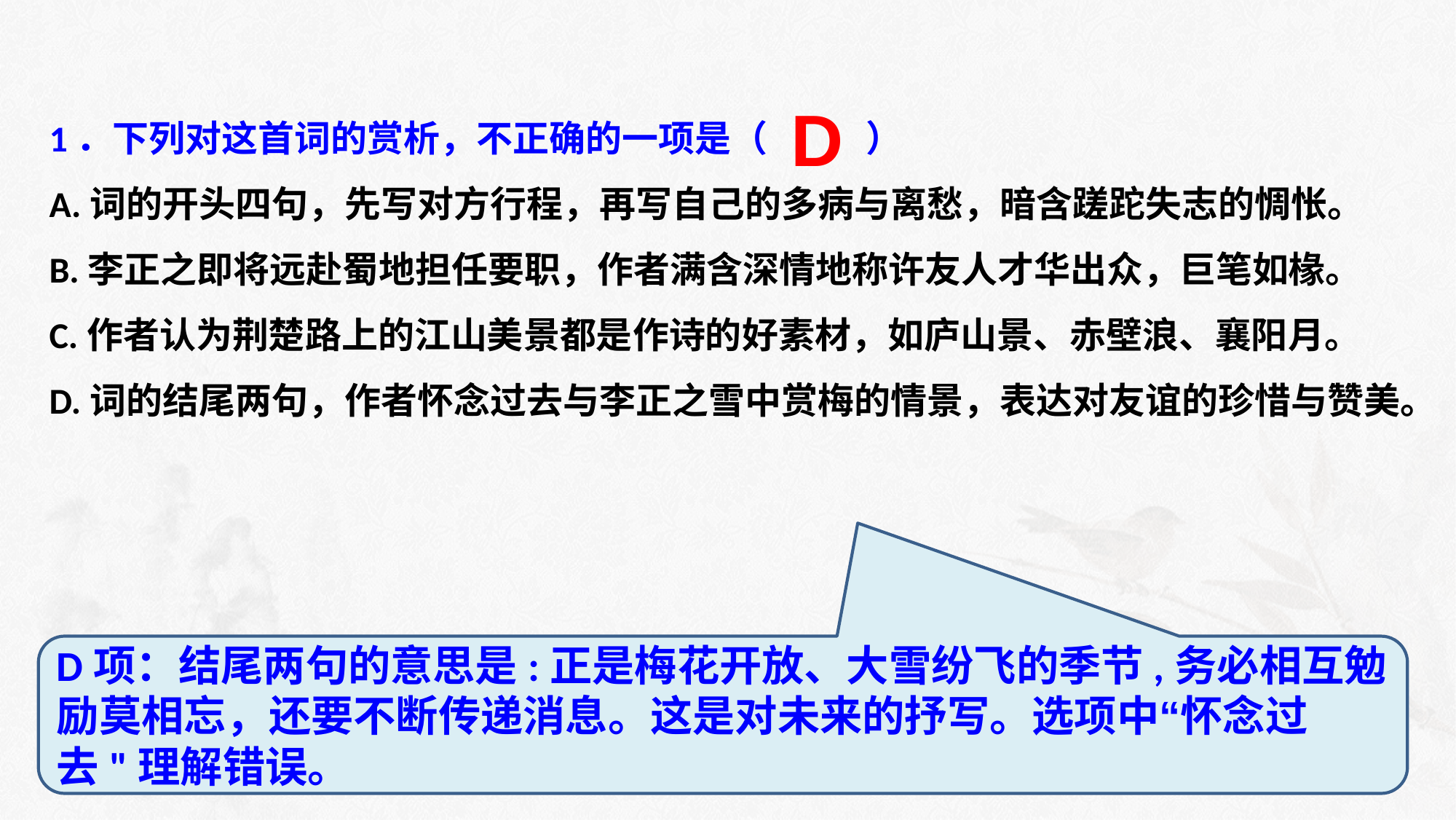

1．下列对这首词的赏析，不正确的一项是（            ）
A.词的开头四句，先写对方行程，再写自己的多病与离愁，暗含蹉跎失志的惆怅。
B.李正之即将远赴蜀地担任要职，作者满含深情地称许友人才华出众，巨笔如椽。
C.作者认为荆楚路上的江山美景都是作诗的好素材，如庐山景、赤壁浪、襄阳月。
D.词的结尾两句，作者怀念过去与李正之雪中赏梅的情景，表达对友谊的珍惜与赞美。
D
D项：结尾两句的意思是:正是梅花开放、大雪纷飞的季节,务必相互勉励莫相忘，还要不断传递消息。这是对未来的抒写。选项中“怀念过去"理解错误。